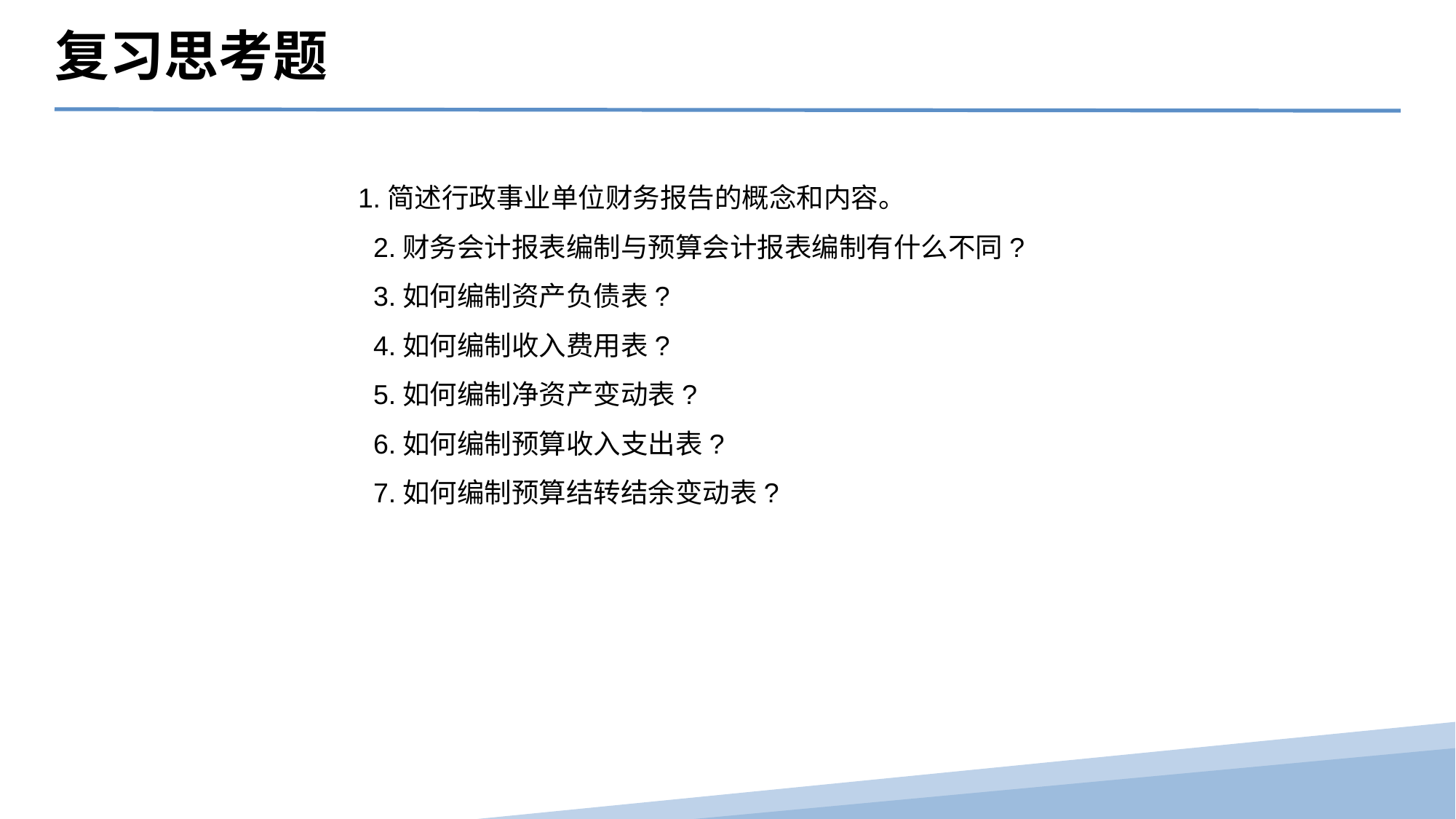

复习思考题
      1.简述行政事业单位财务报告的概念和内容。
　　2.财务会计报表编制与预算会计报表编制有什么不同?
　　3.如何编制资产负债表?
　　4.如何编制收入费用表?
　　5.如何编制净资产变动表?
　　6.如何编制预算收入支出表?
　　7.如何编制预算结转结余变动表?